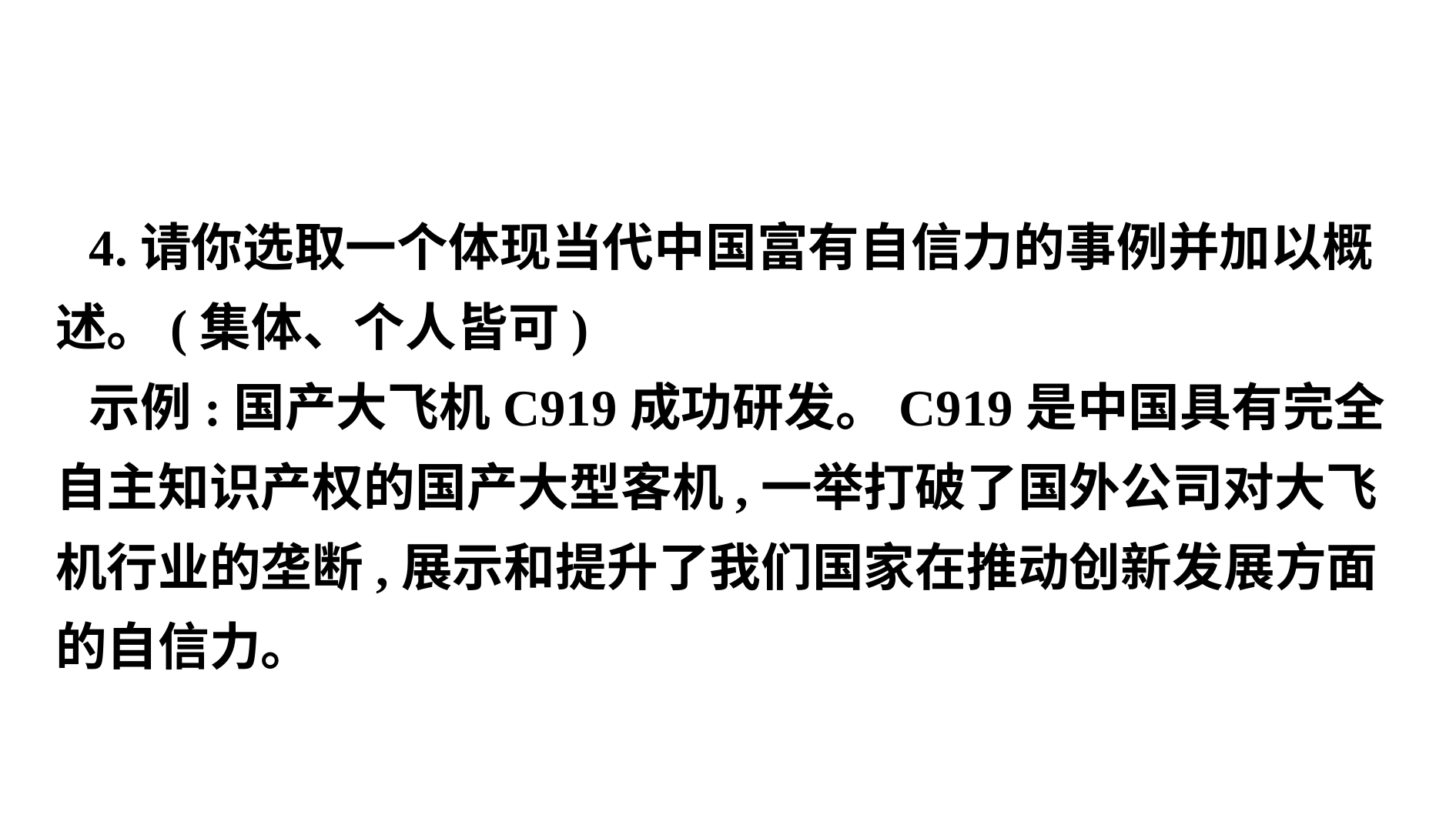

4.请你选取一个体现当代中国富有自信力的事例并加以概述。(集体、个人皆可)
示例:国产大飞机C919成功研发。C919是中国具有完全自主知识产权的国产大型客机,一举打破了国外公司对大飞机行业的垄断,展示和提升了我们国家在推动创新发展方面的自信力。